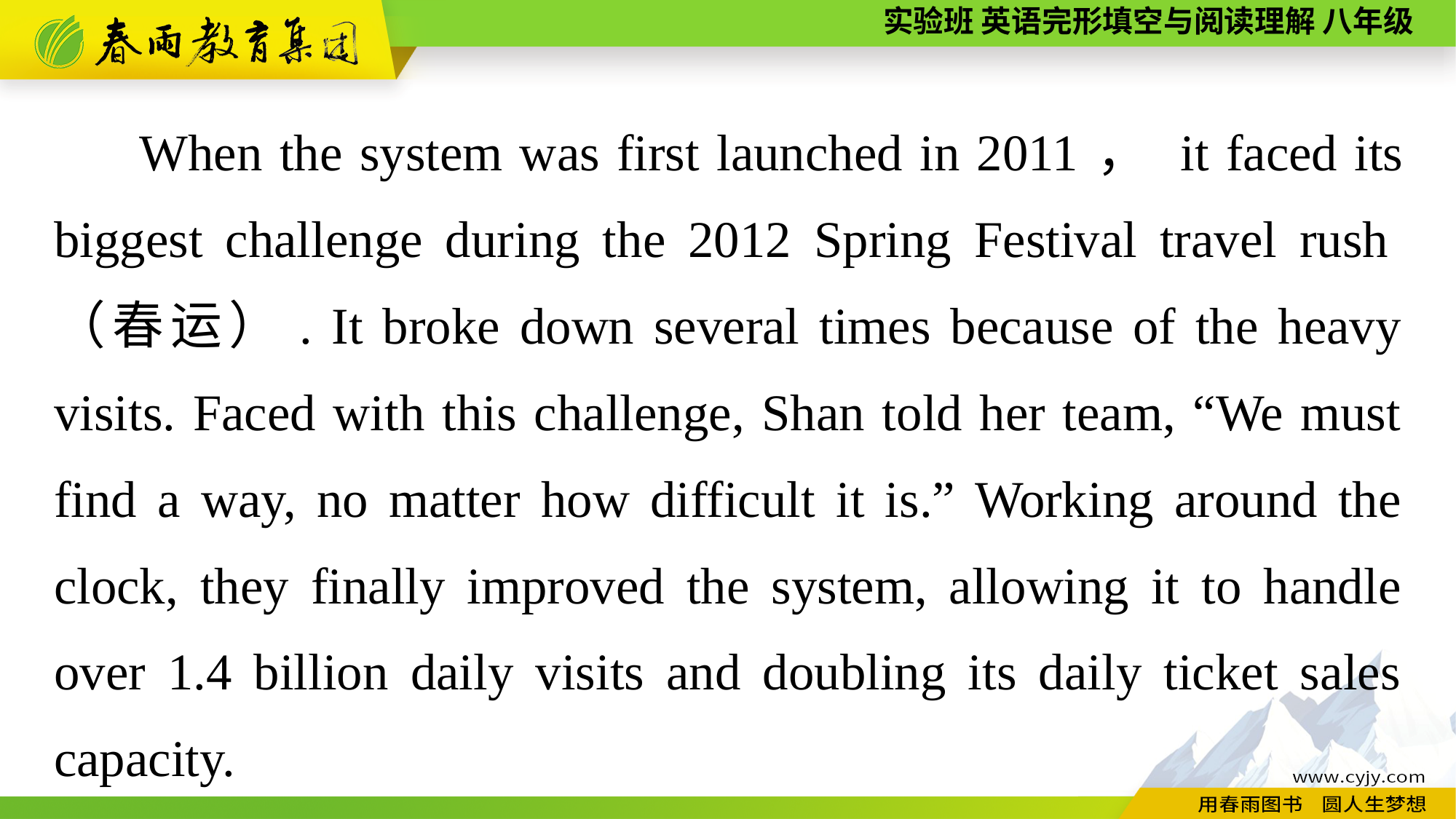

When the system was first launched in 2011， it faced its biggest challenge during the 2012 Spring Festival travel rush（春运）. It broke down several times because of the heavy visits. Faced with this challenge, Shan told her team, “We must find a way, no matter how difficult it is.” Working around the clock, they finally improved the system, allowing it to handle over 1.4 billion daily visits and doubling its daily ticket sales capacity.